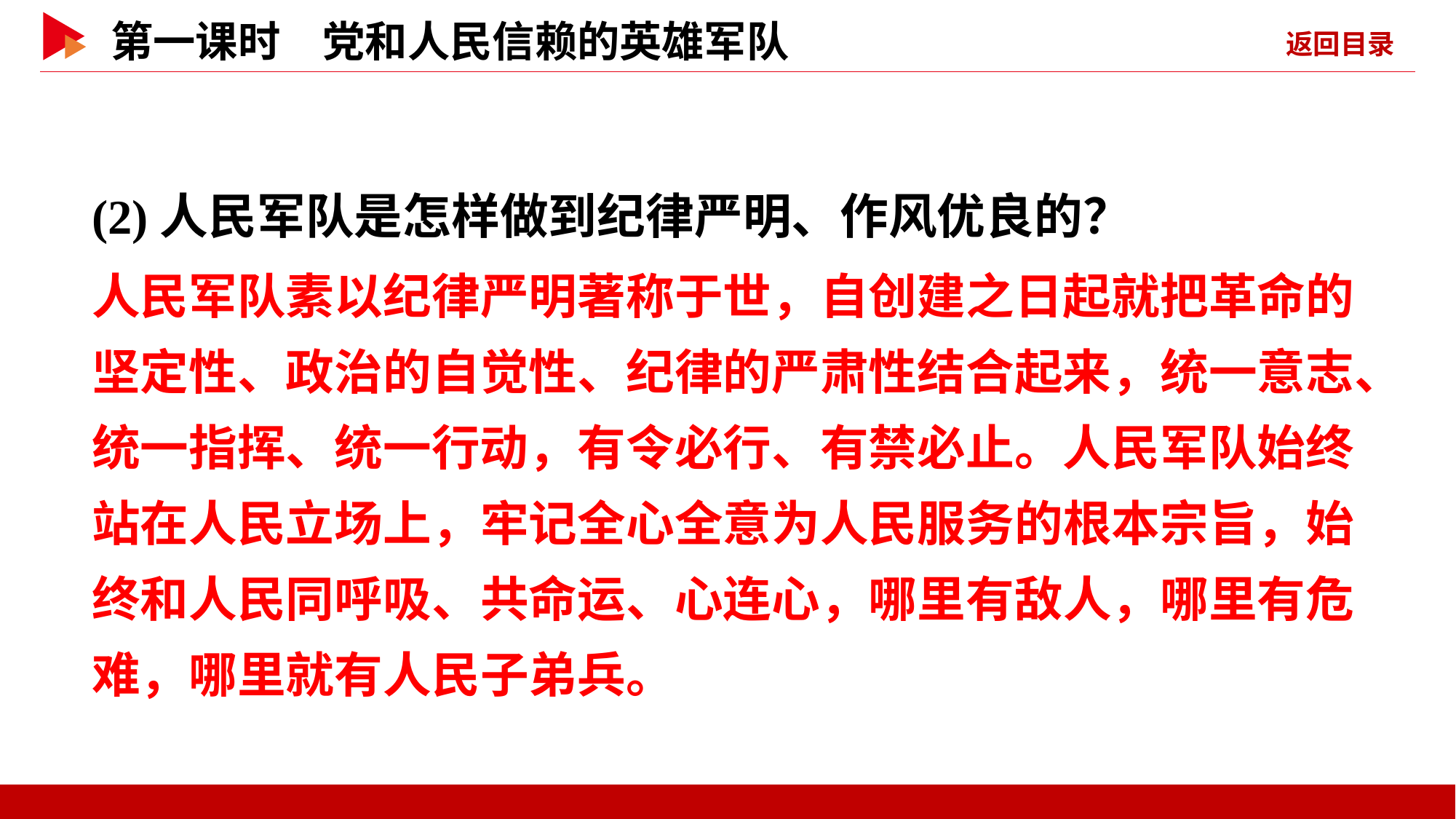

(2)人民军队是怎样做到纪律严明、作风优良的？
人民军队素以纪律严明著称于世，自创建之日起就把革命的坚定性、政治的自觉性、纪律的严肃性结合起来，统一意志、统一指挥、统一行动，有令必行、有禁必止。人民军队始终站在人民立场上，牢记全心全意为人民服务的根本宗旨，始终和人民同呼吸、共命运、心连心，哪里有敌人，哪里有危难，哪里就有人民子弟兵。